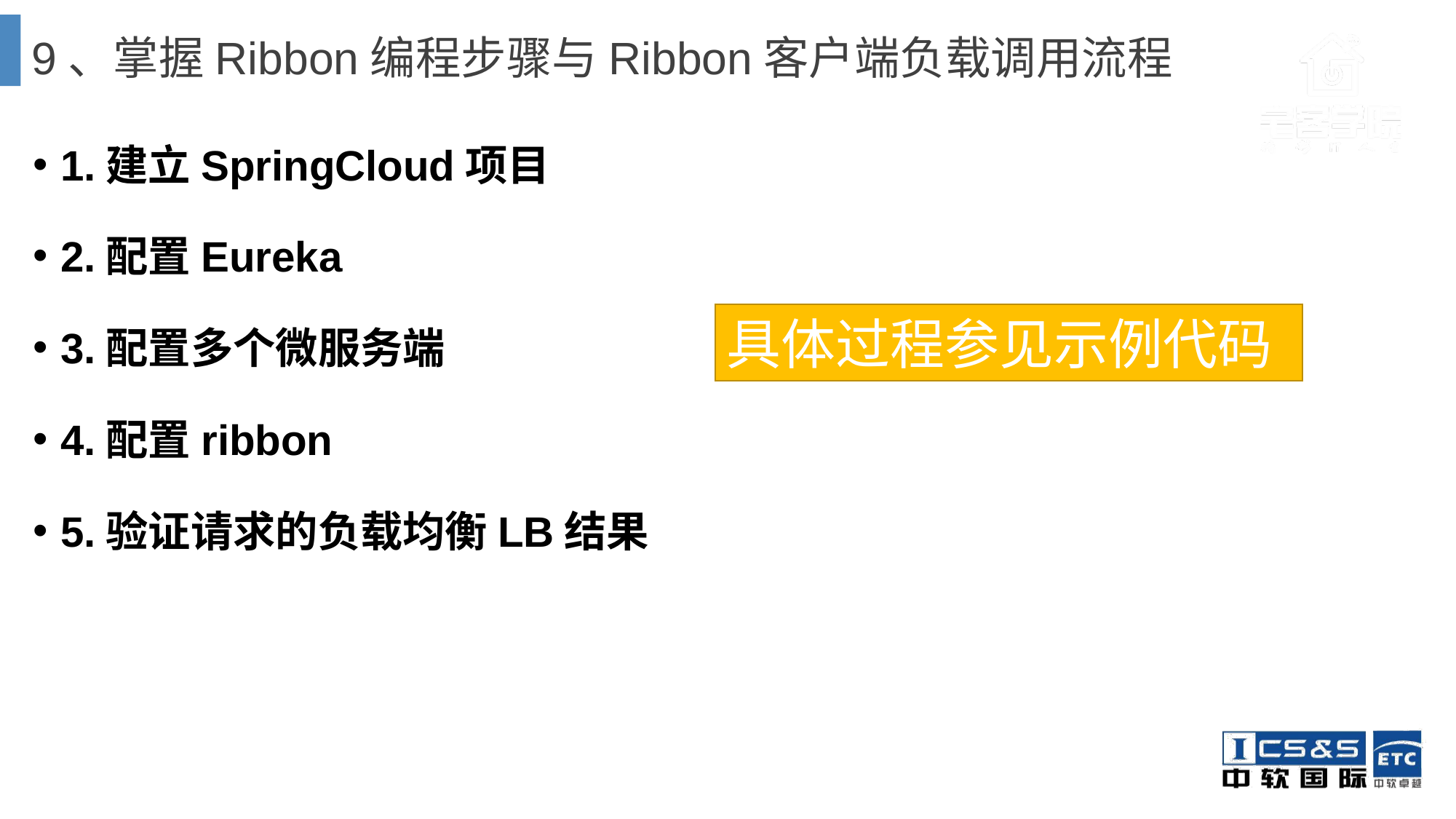

# 9、掌握Ribbon编程步骤与Ribbon客户端负载调用流程
1.建立SpringCloud项目
2.配置Eureka
3.配置多个微服务端
4.配置ribbon
5.验证请求的负载均衡LB结果

具体过程参见示例代码